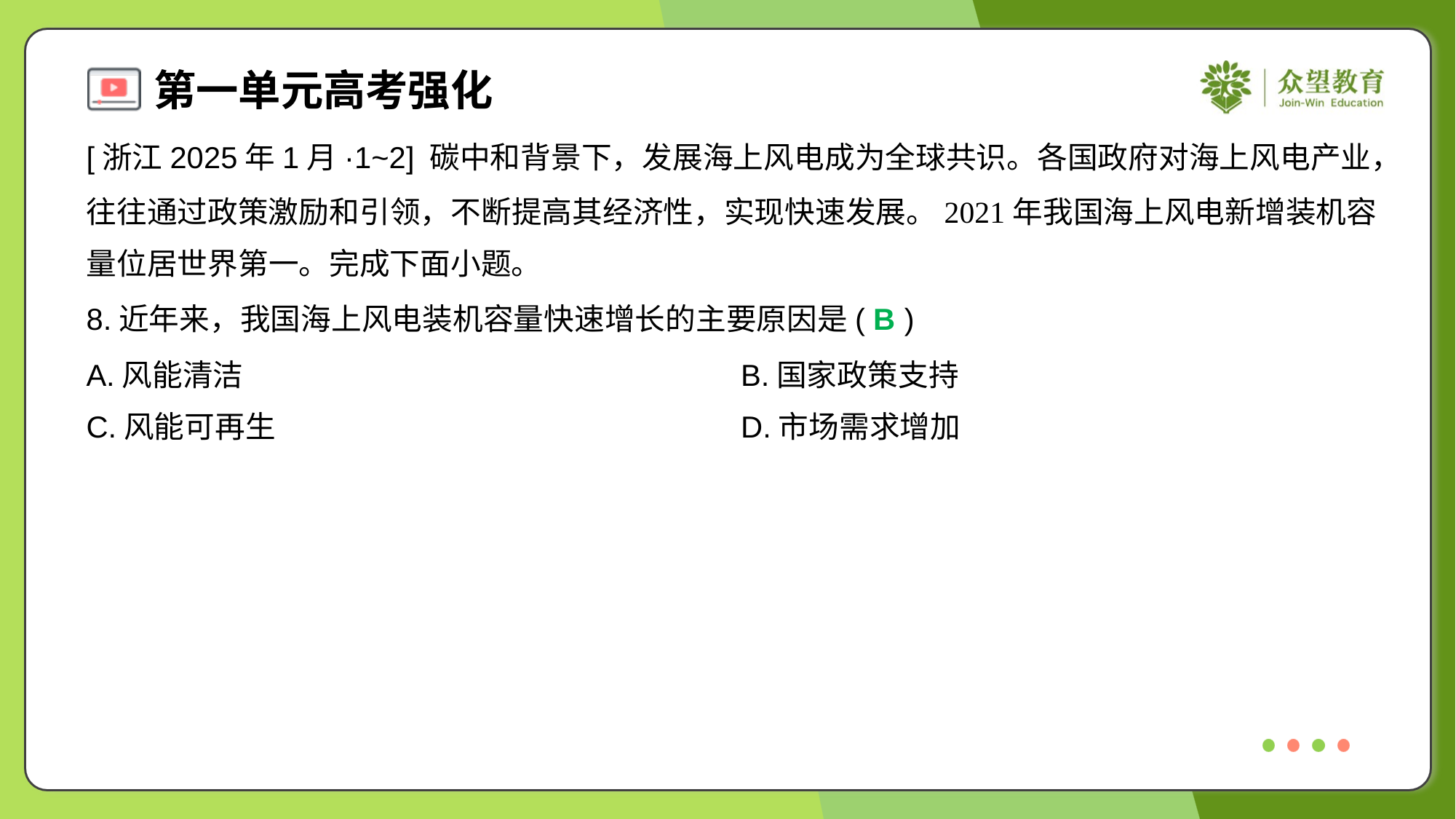

[浙江2025年1月·1~2] 碳中和背景下，发展海上风电成为全球共识。各国政府对海上风电产业，
往往通过政策激励和引领，不断提高其经济性，实现快速发展。2021年我国海上风电新增装机容
量位居世界第一。完成下面小题。
8.近年来，我国海上风电装机容量快速增长的主要原因是(     )
B
A.风能清洁	B.国家政策支持
C.风能可再生	D.市场需求增加